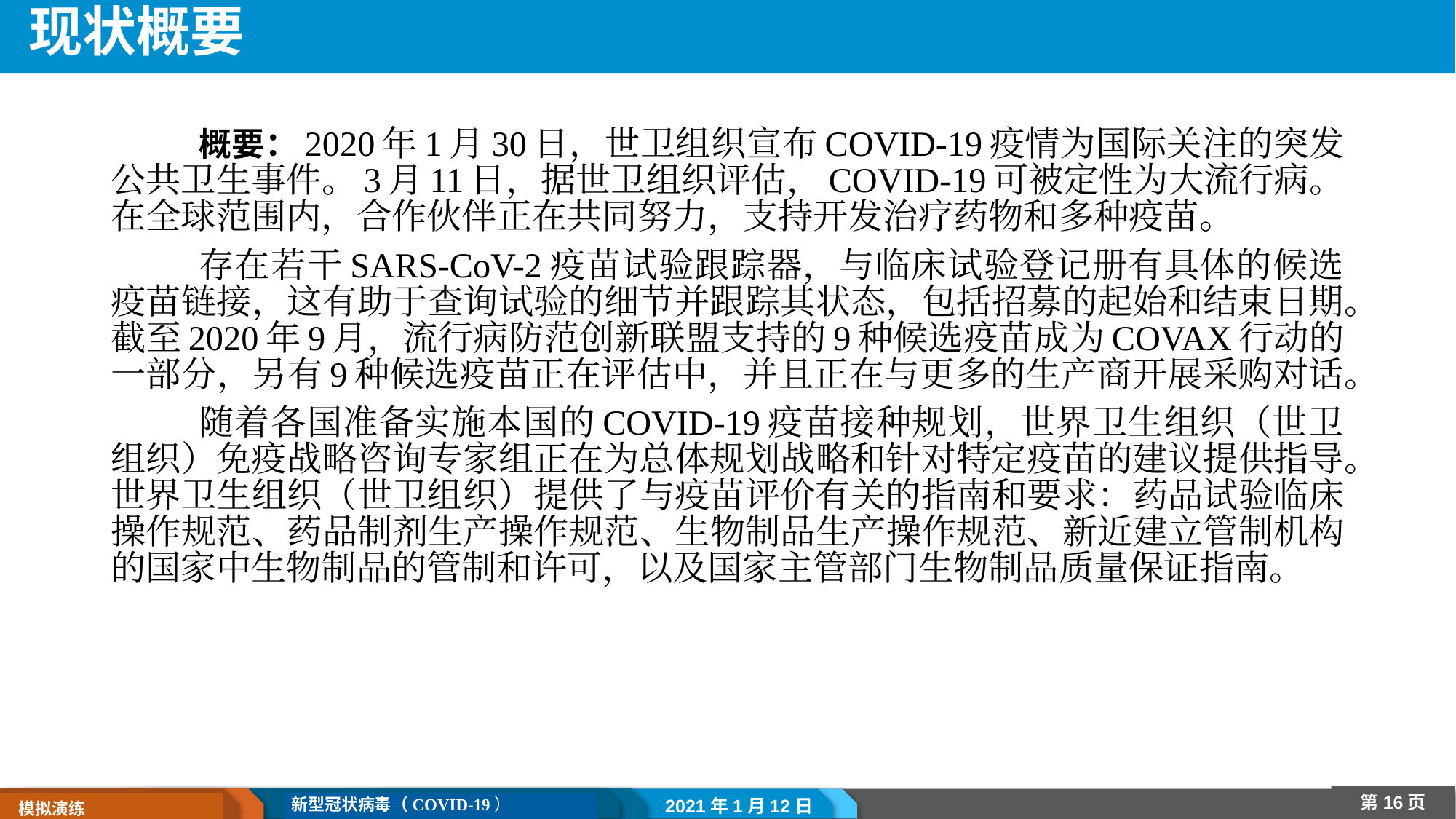

# 现状概要
概要：2020年1月30日，世卫组织宣布COVID-19疫情为国际关注的突发公共卫生事件。3月11日，据世卫组织评估，COVID-19可被定性为大流行病。在全球范围内，合作伙伴正在共同努力，支持开发治疗药物和多种疫苗。
存在若干SARS-CoV-2疫苗试验跟踪器，与临床试验登记册有具体的候选疫苗链接，这有助于查询试验的细节并跟踪其状态，包括招募的起始和结束日期。截至2020年9月，流行病防范创新联盟支持的9种候选疫苗成为COVAX行动的一部分，另有9种候选疫苗正在评估中，并且正在与更多的生产商开展采购对话。
随着各国准备实施本国的COVID-19疫苗接种规划，世界卫生组织（世卫组织）免疫战略咨询专家组正在为总体规划战略和针对特定疫苗的建议提供指导。世界卫生组织（世卫组织）提供了与疫苗评价有关的指南和要求：药品试验临床操作规范、药品制剂生产操作规范、生物制品生产操作规范、新近建立管制机构的国家中生物制品的管制和许可，以及国家主管部门生物制品质量保证指南。

2021年1月12日
第16页
新型冠状病毒（COVID-19）
  模拟演练